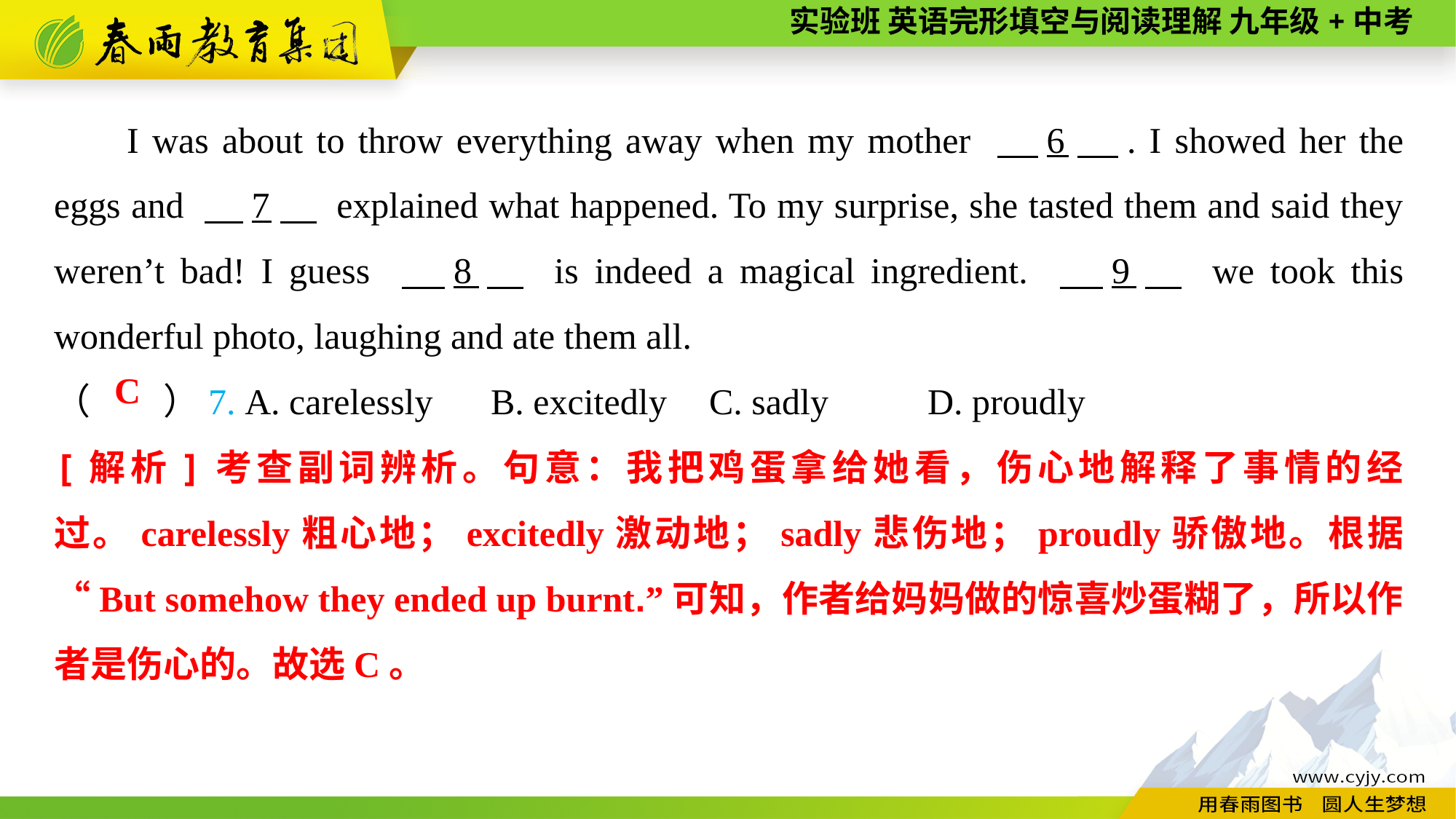

I was about to throw everything away when my mother 　6　. I showed her the eggs and 　7　 explained what happened. To my surprise, she tasted them and said they weren’t bad! I guess 　8　 is indeed a magical ingredient. 　9　 we took this wonderful photo, laughing and ate them all.
（　　）7. A. carelessly	B. excitedly	C. sadly	D. proudly
C
[解析]考查副词辨析。句意：我把鸡蛋拿给她看，伤心地解释了事情的经过。carelessly粗心地；excitedly激动地；sadly悲伤地；proudly骄傲地。根据“But somehow they ended up burnt.”可知，作者给妈妈做的惊喜炒蛋糊了，所以作者是伤心的。故选C。